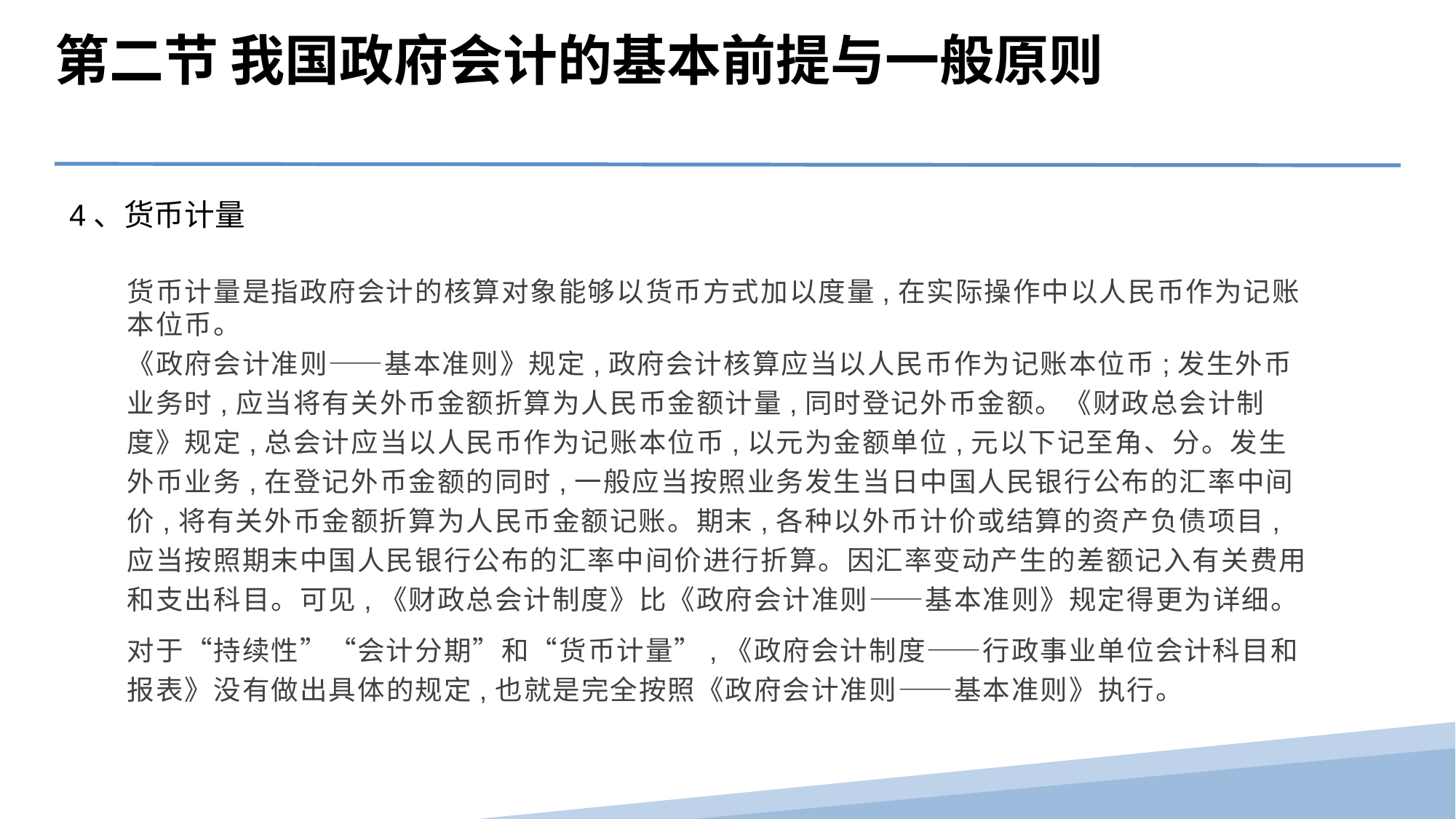

第二节 我国政府会计的基本前提与一般原则
4、货币计量
货币计量是指政府会计的核算对象能够以货币方式加以度量,在实际操作中以人民币作为记账本位币。
《政府会计准则——基本准则》规定,政府会计核算应当以人民币作为记账本位币;发生外币业务时,应当将有关外币金额折算为人民币金额计量,同时登记外币金额。《财政总会计制度》规定,总会计应当以人民币作为记账本位币,以元为金额单位,元以下记至角、分。发生外币业务,在登记外币金额的同时,一般应当按照业务发生当日中国人民银行公布的汇率中间价,将有关外币金额折算为人民币金额记账。期末,各种以外币计价或结算的资产负债项目,应当按照期末中国人民银行公布的汇率中间价进行折算。因汇率变动产生的差额记入有关费用和支出科目。可见,《财政总会计制度》比《政府会计准则——基本准则》规定得更为详细。
对于“持续性”“会计分期”和“货币计量”,《政府会计制度——行政事业单位会计科目和报表》没有做出具体的规定,也就是完全按照《政府会计准则——基本准则》执行。